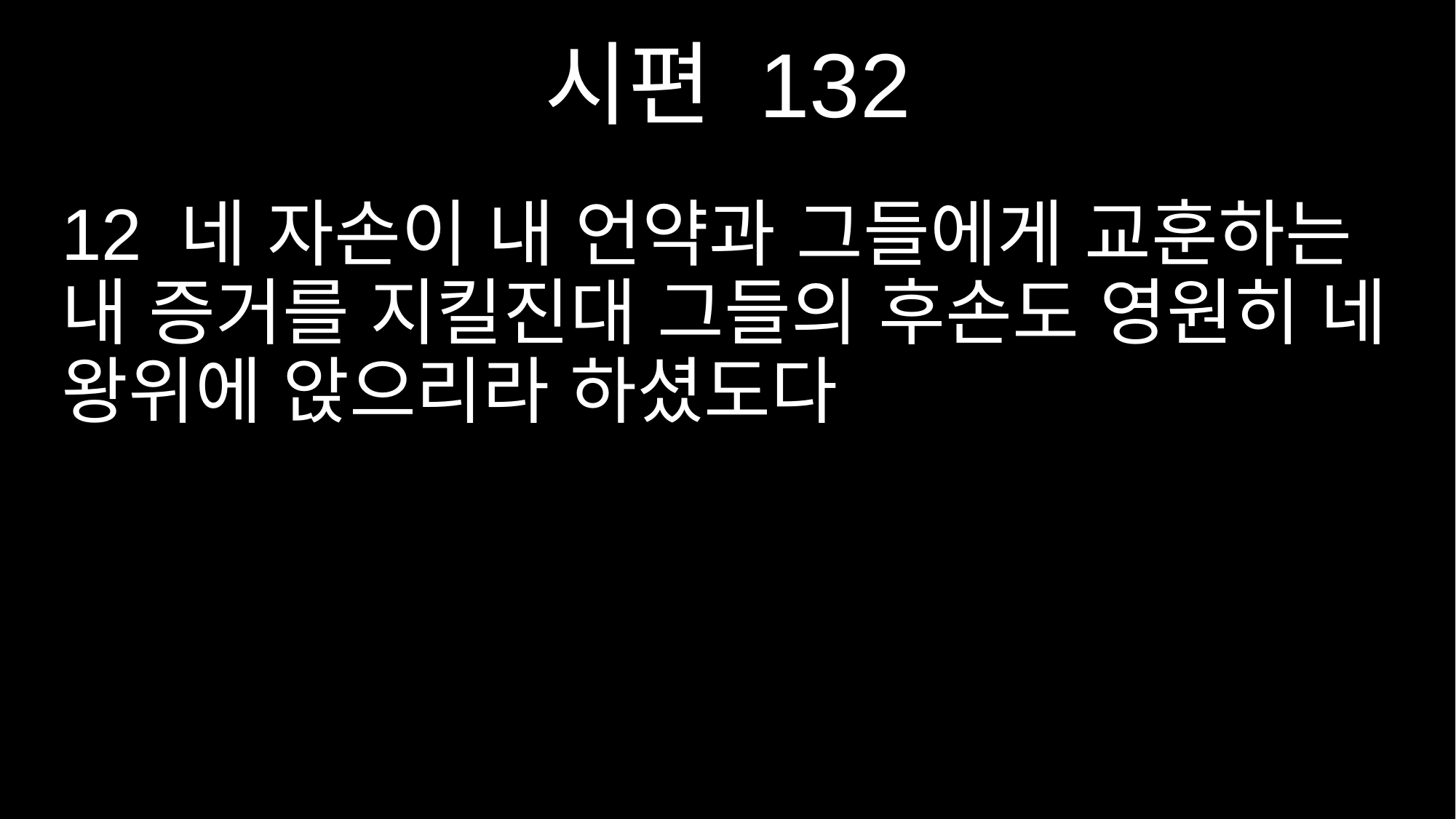

시편 132
12 네 자손이 내 언약과 그들에게 교훈하는 내 증거를 지킬진대 그들의 후손도 영원히 네 왕위에 앉으리라 하셨도다